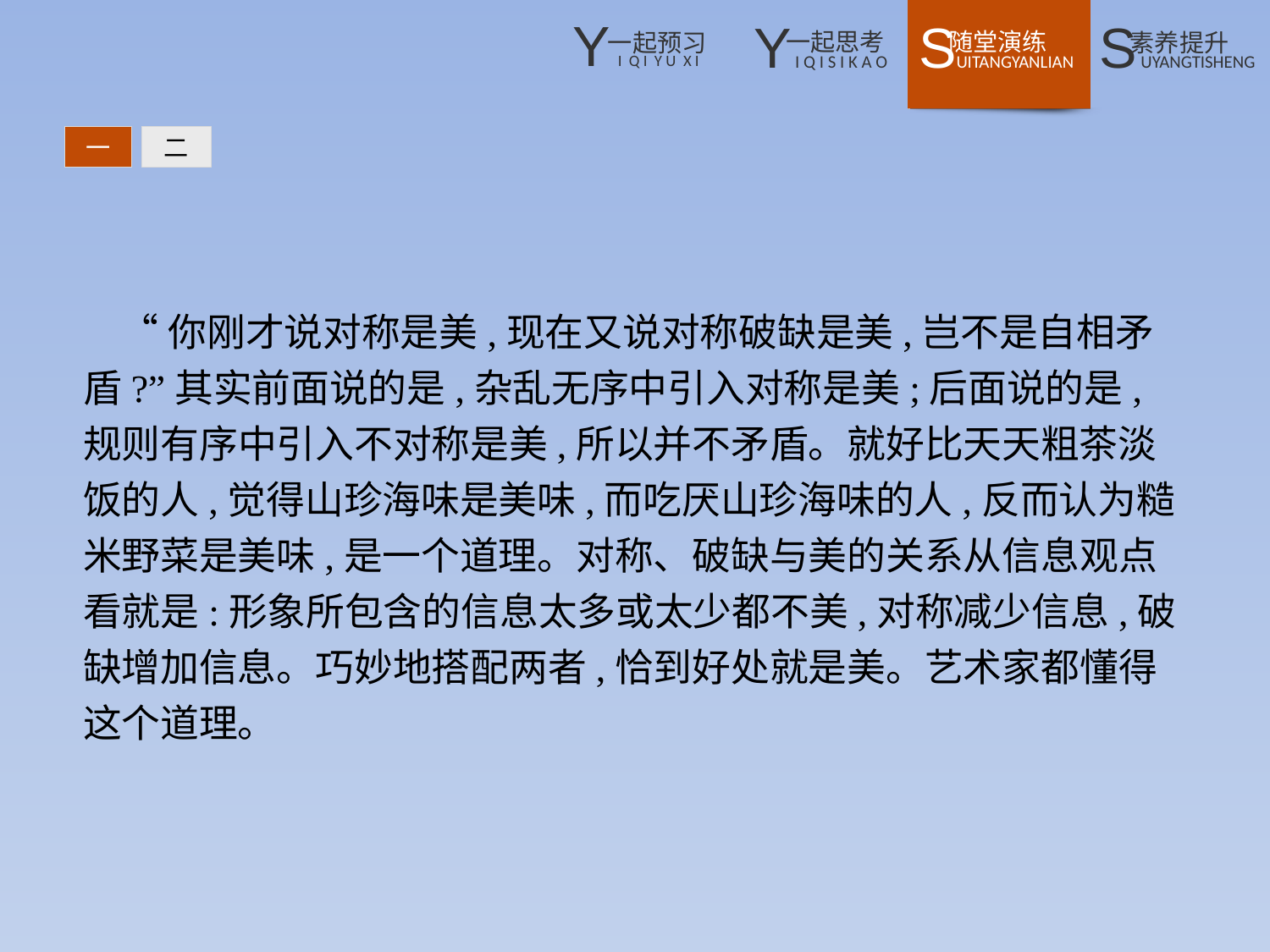

一
二
“你刚才说对称是美,现在又说对称破缺是美,岂不是自相矛盾?”其实前面说的是,杂乱无序中引入对称是美;后面说的是,规则有序中引入不对称是美,所以并不矛盾。就好比天天粗茶淡饭的人,觉得山珍海味是美味,而吃厌山珍海味的人,反而认为糙米野菜是美味,是一个道理。对称、破缺与美的关系从信息观点看就是:形象所包含的信息太多或太少都不美,对称减少信息,破缺增加信息。巧妙地搭配两者,恰到好处就是美。艺术家都懂得这个道理。